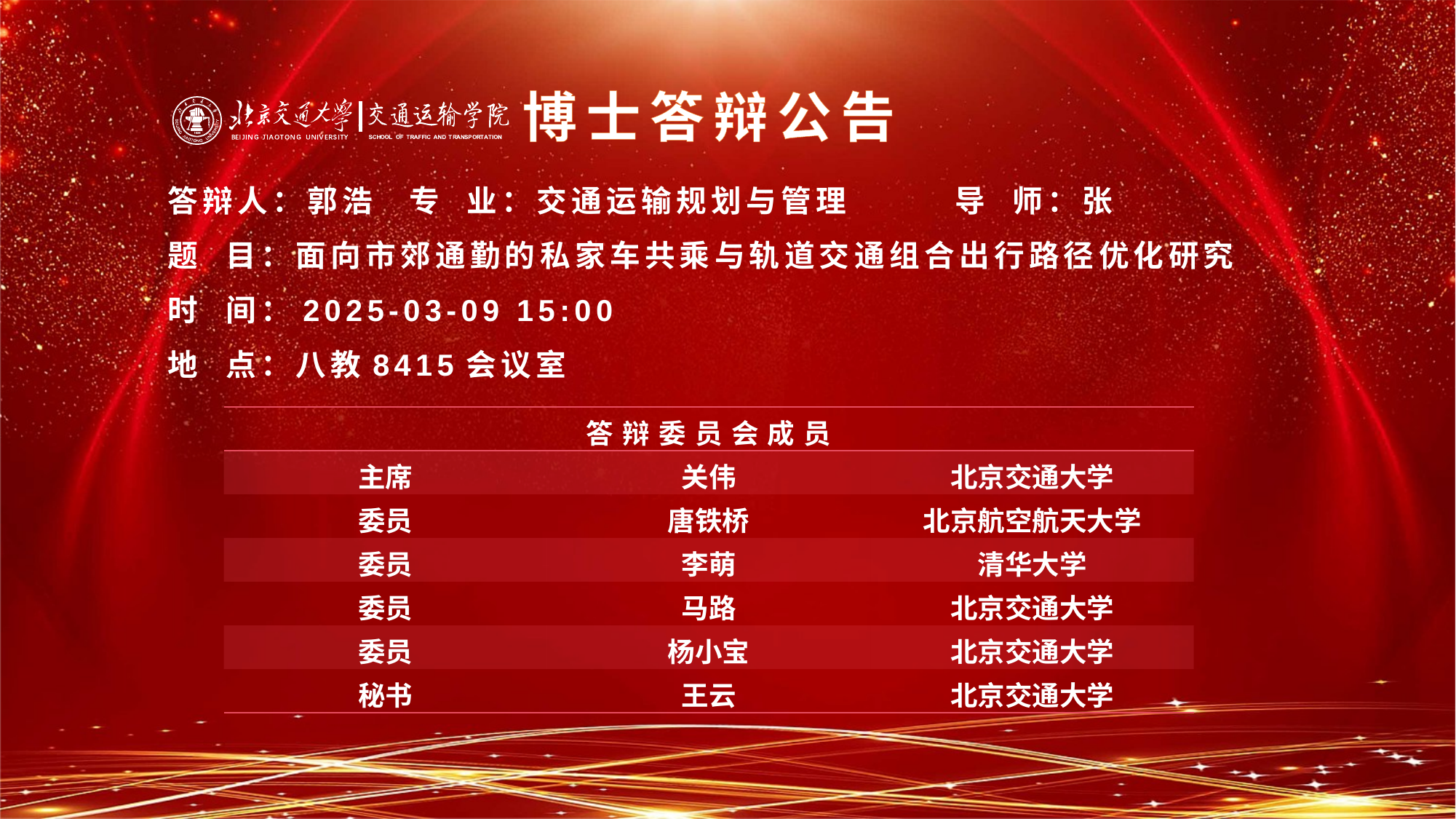

博士答辩公告

# 答辩人：郭浩	  专  业：交通运输规划与管理	  导  师：张 题  目：面向市郊通勤的私家车共乘与轨道交通组合出行路径优化研究 时  间：2025-03-09 15:00 地  点：八教8415会议室
| 答辩委员会成员 |  |  |
| --- | --- | --- |
| 主席 | 关伟 | 北京交通大学 |
| 委员 | 唐铁桥 | 北京航空航天大学 |
| 委员 | 李萌 | 清华大学 |
| 委员 | 马路 | 北京交通大学 |
| 委员 | 杨小宝 | 北京交通大学 |
| 秘书 | 王云 | 北京交通大学 |